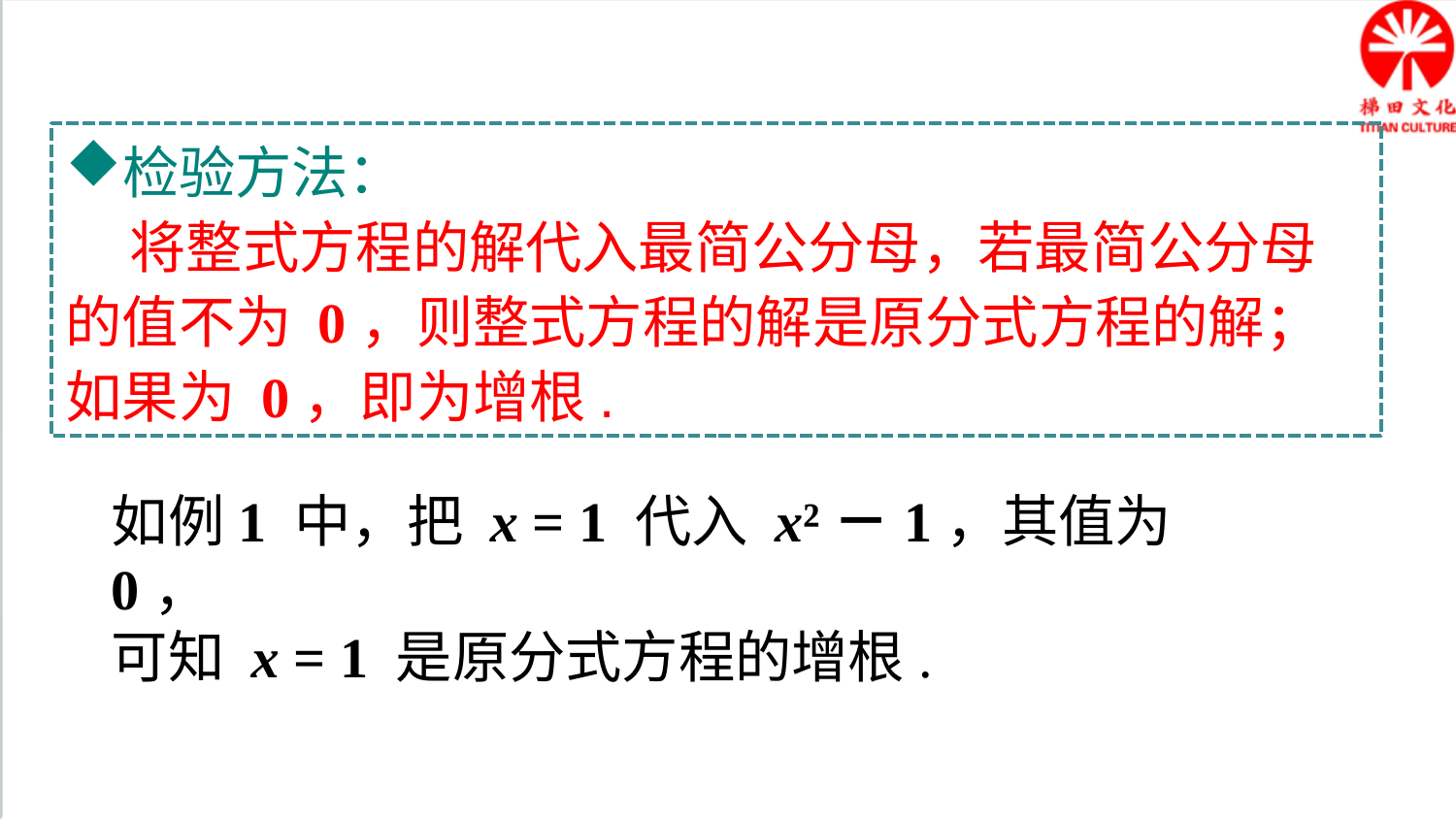

检验方法：
    将整式方程的解代入最简公分母，若最简公分母的值不为 0，则整式方程的解是原分式方程的解；如果为 0，即为增根.
如例1 中，把 x = 1 代入 x²－1，其值为 0，
可知 x = 1 是原分式方程的增根.